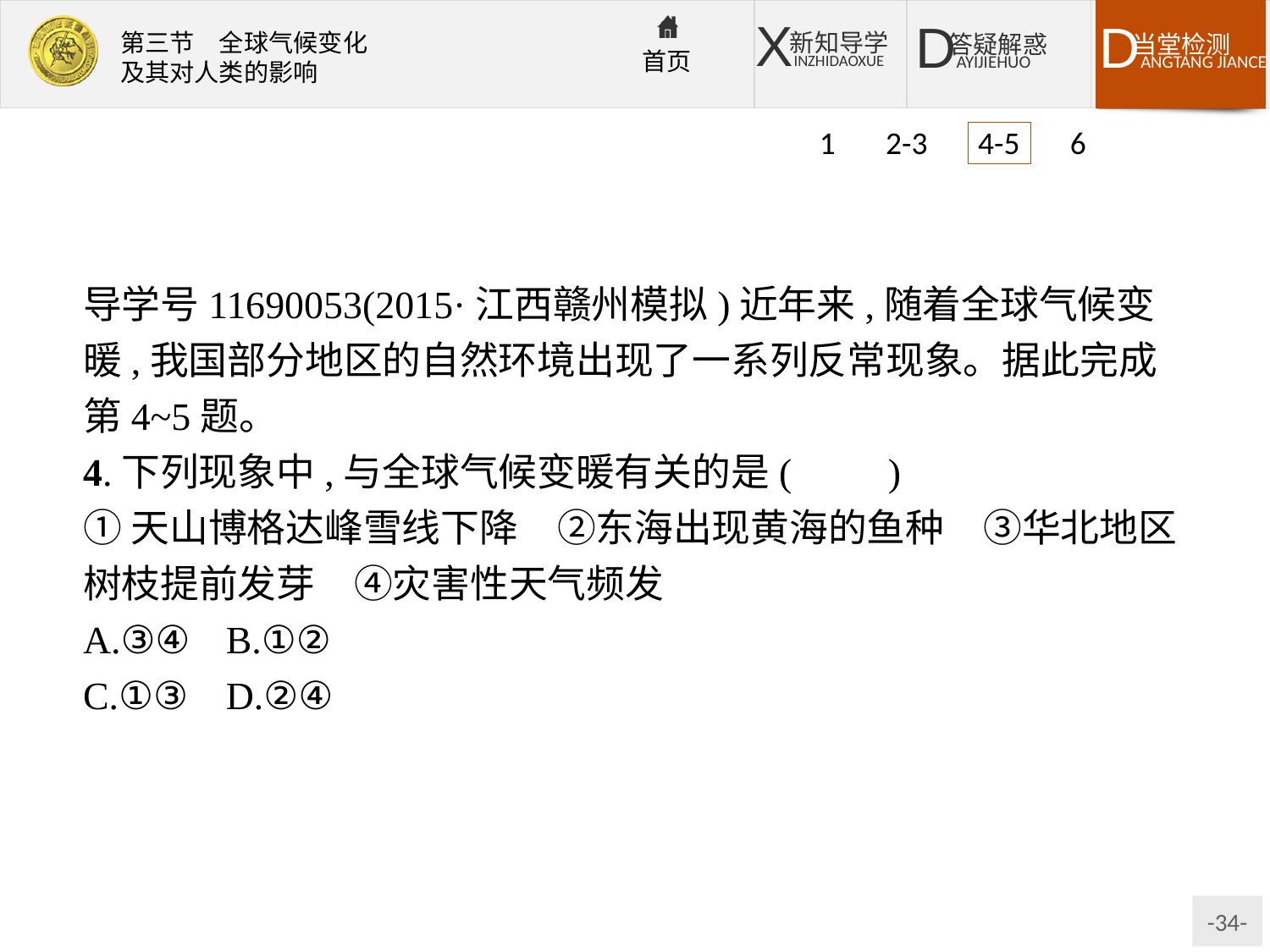

1       2-3       4-5       6

导学号11690053(2015·江西赣州模拟)近年来,随着全球气候变暖,我国部分地区的自然环境出现了一系列反常现象。据此完成第4~5题。
4.下列现象中,与全球气候变暖有关的是(　　)
①天山博格达峰雪线下降　②东海出现黄海的鱼种　③华北地区树枝提前发芽　④灾害性天气频发
A.③④	B.①②
C.①③	D.②④